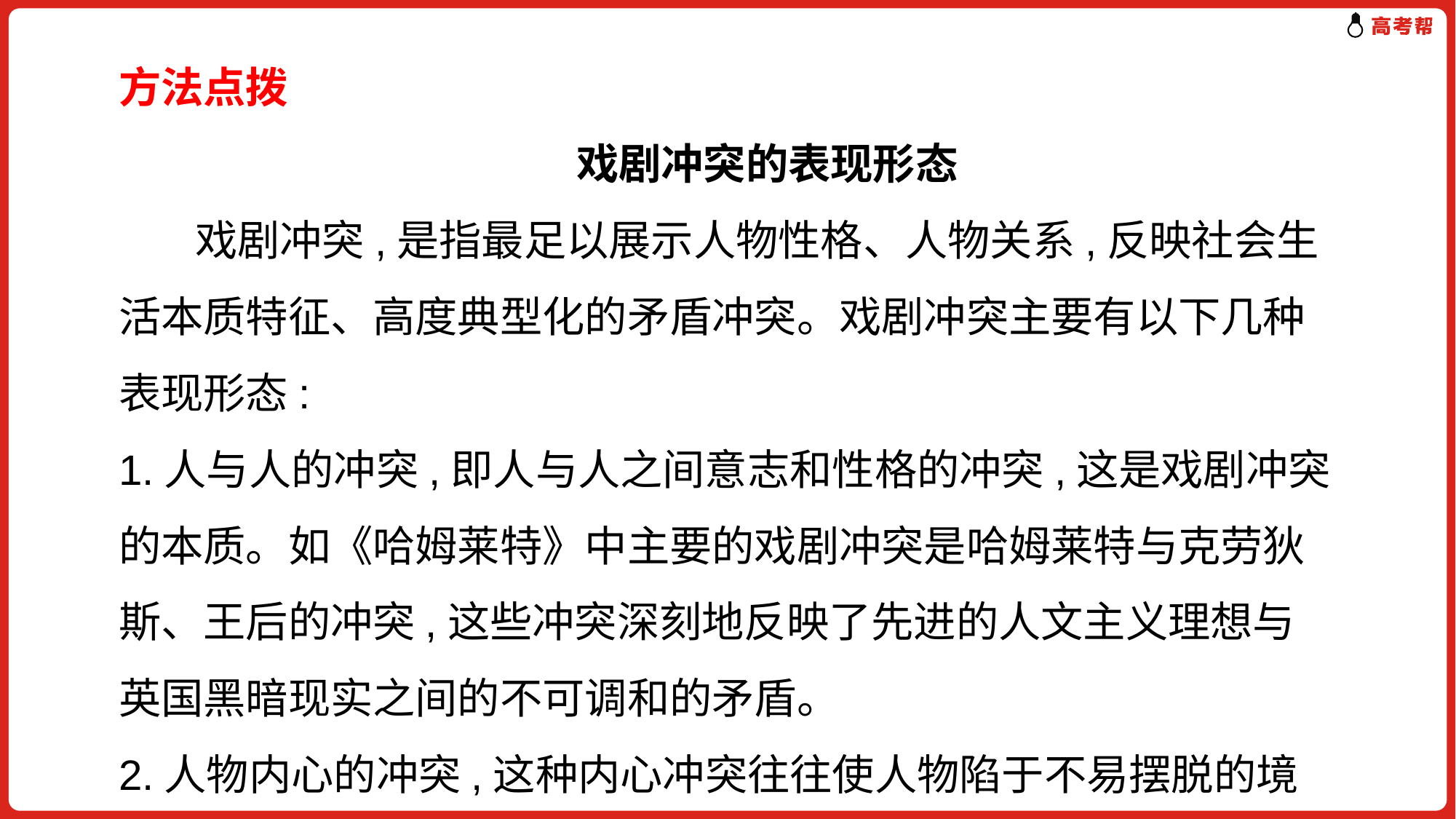

方法点拨
　　戏剧冲突的表现形态
       戏剧冲突,是指最足以展示人物性格、人物关系,反映社会生活本质特征、高度典型化的矛盾冲突。戏剧冲突主要有以下几种表现形态:
1.人与人的冲突,即人与人之间意志和性格的冲突,这是戏剧冲突的本质。如《哈姆莱特》中主要的戏剧冲突是哈姆莱特与克劳狄斯、王后的冲突,这些冲突深刻地反映了先进的人文主义理想与英国黑暗现实之间的不可调和的矛盾。
2.人物内心的冲突,这种内心冲突往往使人物陷于不易摆脱的境地。